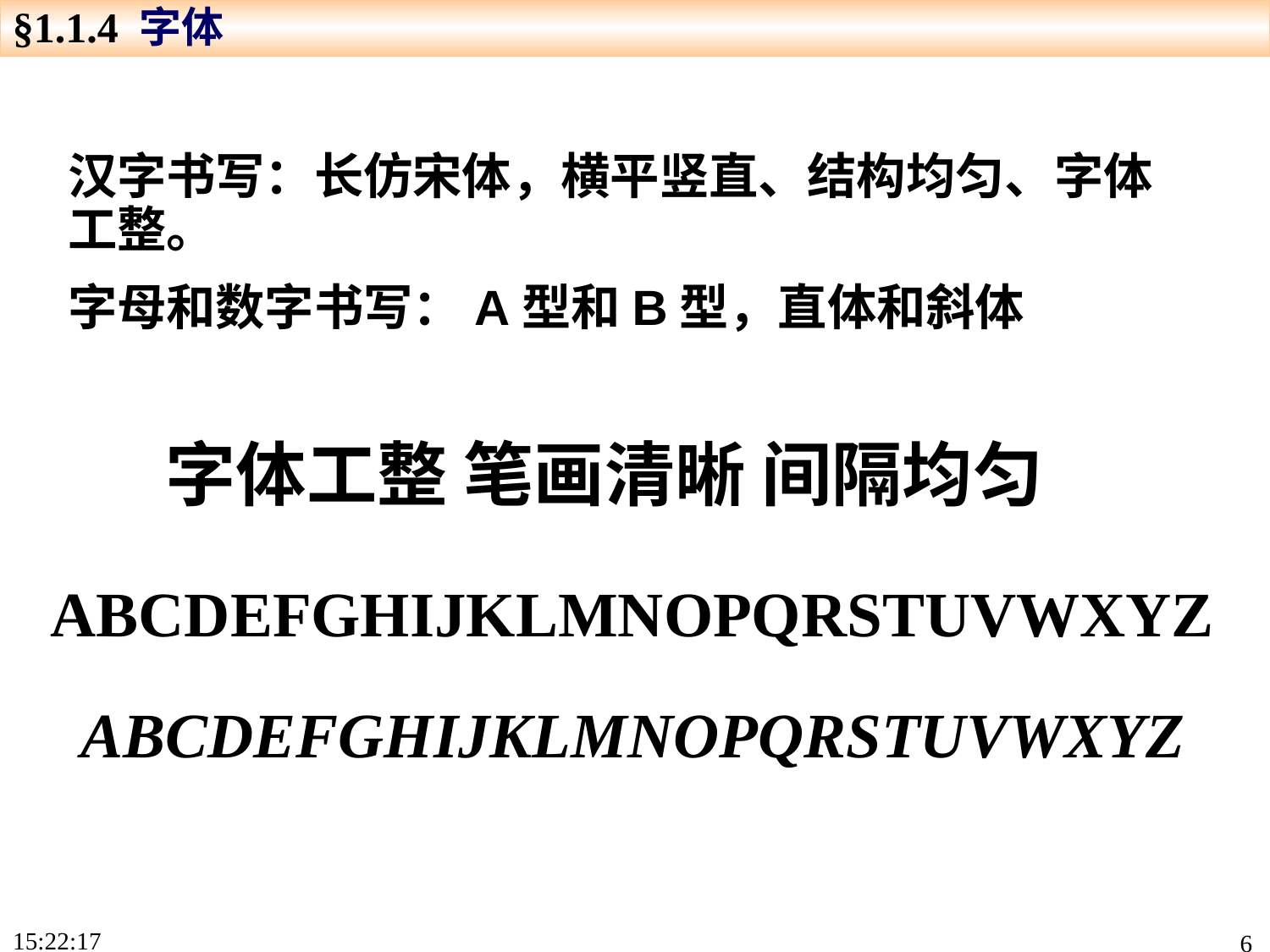

§1.1.4 字体
汉字书写：长仿宋体，横平竖直、结构均匀、字体工整。
字母和数字书写：A型和B型，直体和斜体
字体工整 笔画清晰 间隔均匀
ABCDEFGHIJKLMNOPQRSTUVWXYZ
ABCDEFGHIJKLMNOPQRSTUVWXYZ
15:22:17
6